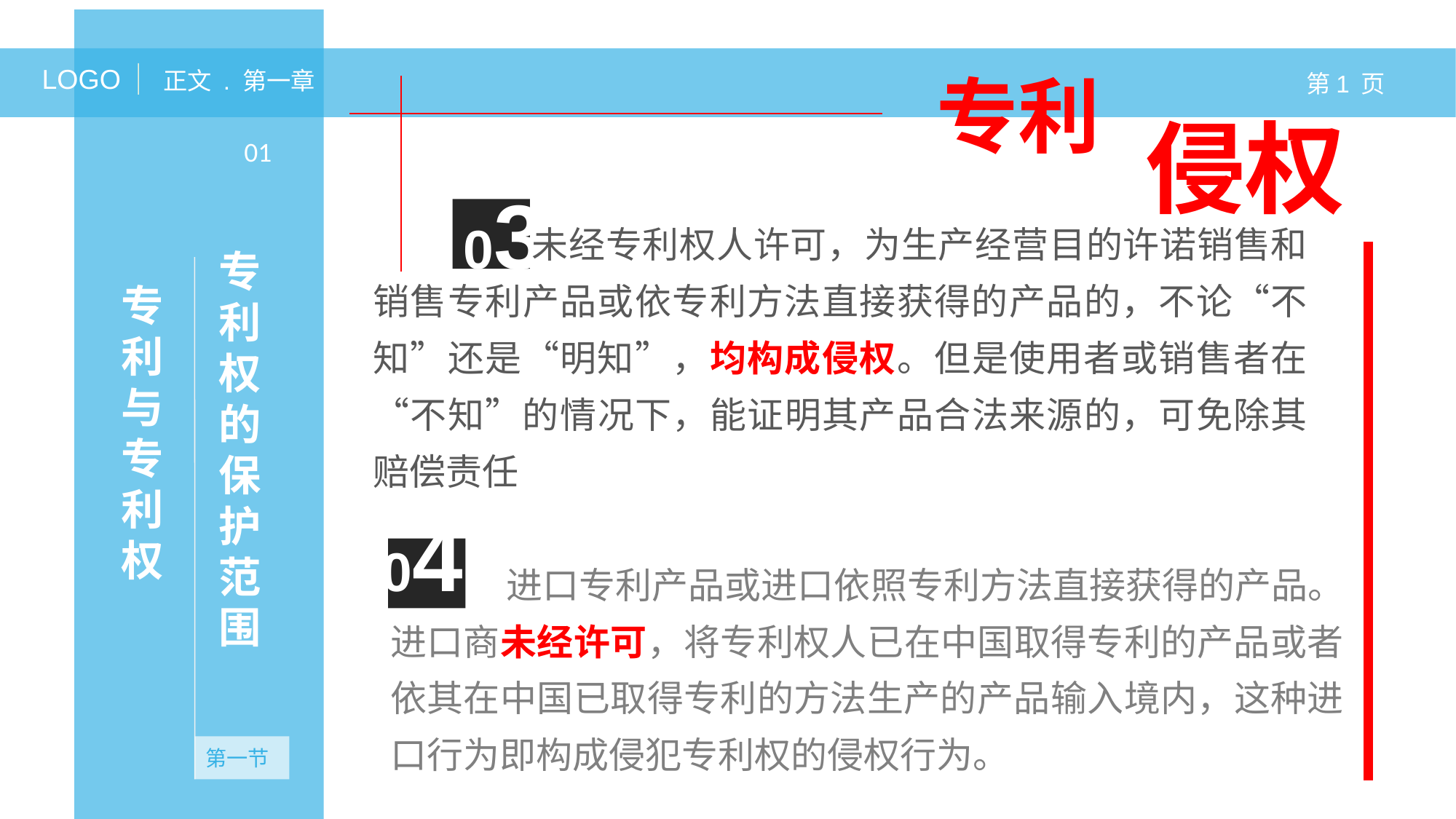

LOGO
专利
正文 . 第一章

第1 页
侵权
专利权的保护范围
01
03

                 未经专利权人许可，为生产经营目的许诺销售和销售专利产品或依专利方法直接获得的产品的，不论“不知”还是“明知”，均构成侵权。但是使用者或销售者在“不知”的情况下，能证明其产品合法来源的，可免除其赔偿责任

专利与专利权
04

             进口专利产品或进口依照专利方法直接获得的产品。进口商未经许可，将专利权人已在中国取得专利的产品或者依其在中国已取得专利的方法生产的产品输入境内，这种进口行为即构成侵犯专利权的侵权行为。
第一节